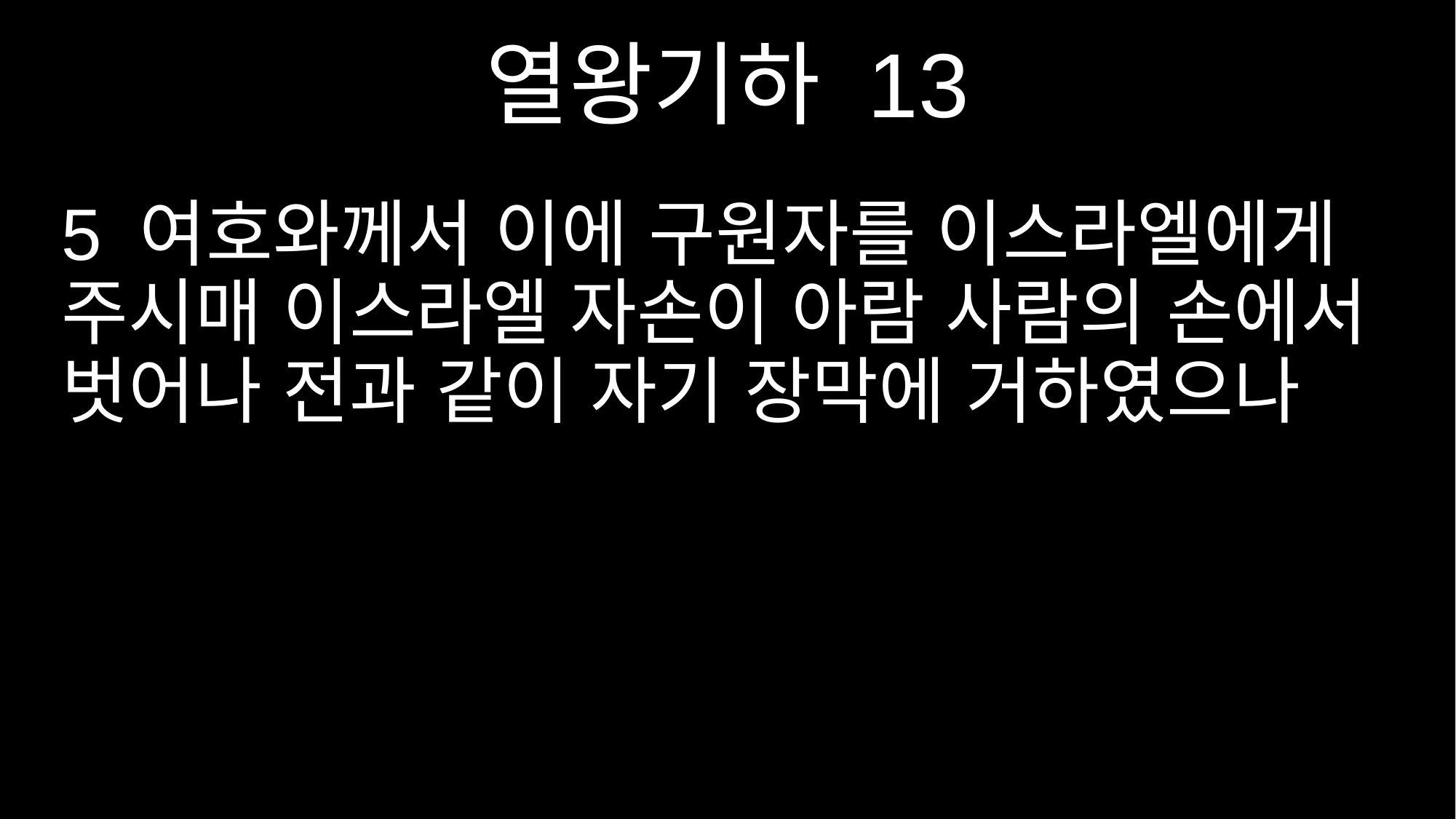

열왕기하 13
5 여호와께서 이에 구원자를 이스라엘에게 주시매 이스라엘 자손이 아람 사람의 손에서 벗어나 전과 같이 자기 장막에 거하였으나